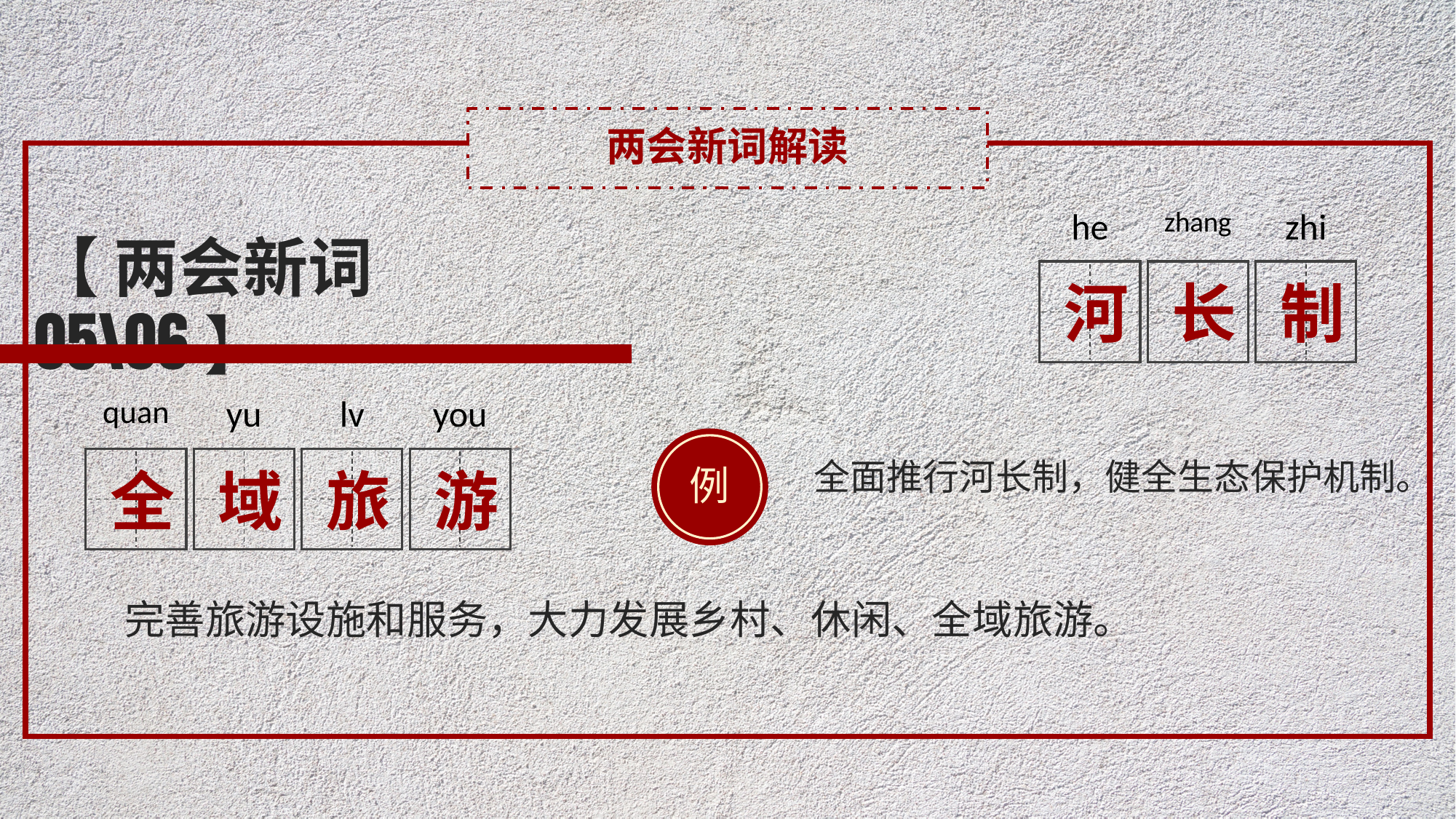

两会新词解读

he

河
zhang

长
zhi

制
【 两会新词   05\06】

quan

全
yu

域
lv

旅
you

游

例
全面推行河长制，健全生态保护机制。
完善旅游设施和服务，大力发展乡村、休闲、全域旅游。